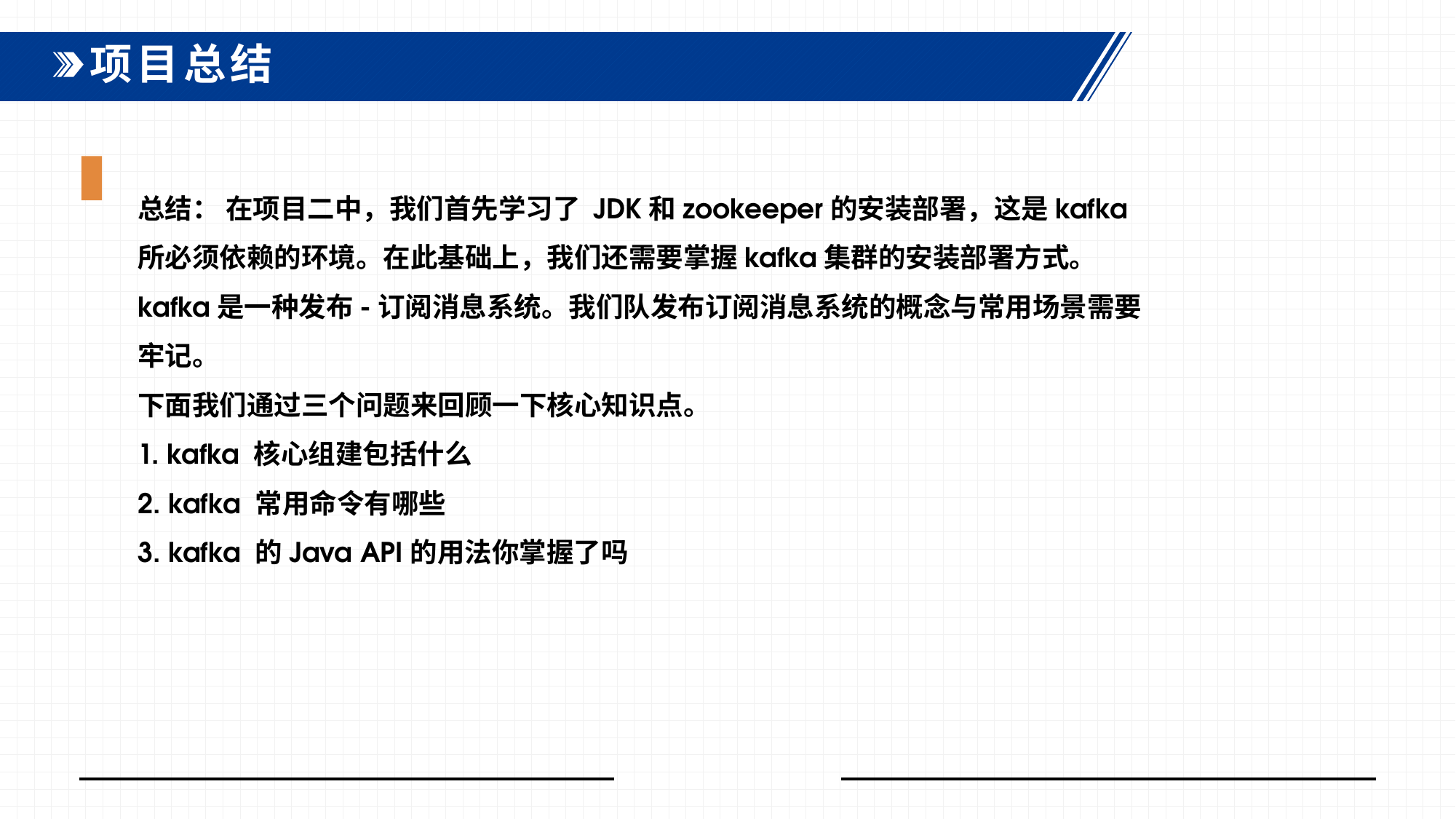

项目总结
总结： 在项目二中，我们首先学习了 JDK和zookeeper的安装部署，这是kafka
所必须依赖的环境。在此基础上，我们还需要掌握kafka集群的安装部署方式。
kafka是一种发布-订阅消息系统。我们队发布订阅消息系统的概念与常用场景需要
牢记。
下面我们通过三个问题来回顾一下核心知识点。
1. kafka 核心组建包括什么
2. kafka 常用命令有哪些
3. kafka 的Java API的用法你掌握了吗